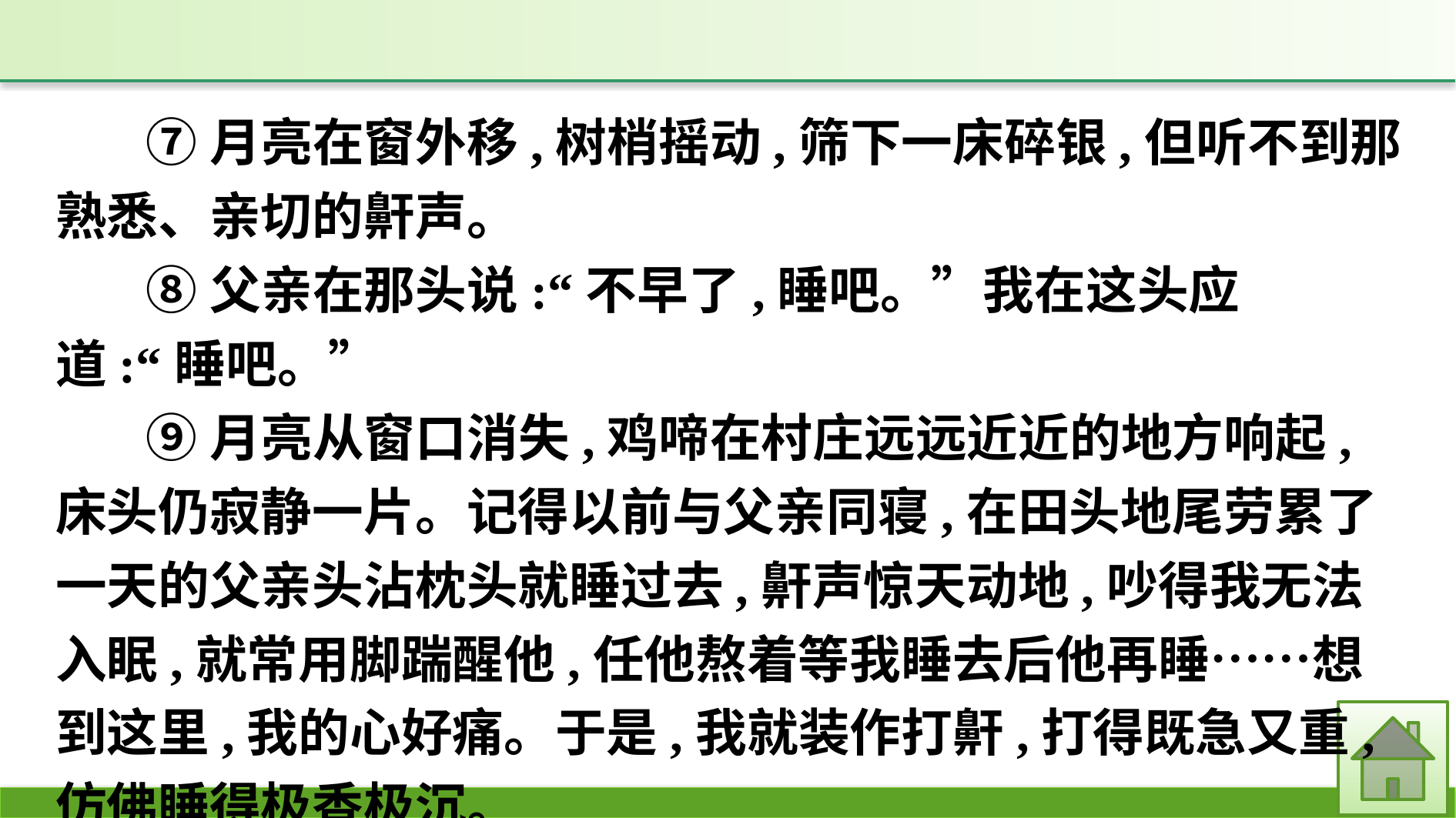

⑦月亮在窗外移,树梢摇动,筛下一床碎银,但听不到那熟悉、亲切的鼾声。
⑧父亲在那头说:“不早了,睡吧。”我在这头应道:“睡吧。”
⑨月亮从窗口消失,鸡啼在村庄远远近近的地方响起,床头仍寂静一片。记得以前与父亲同寝,在田头地尾劳累了一天的父亲头沾枕头就睡过去,鼾声惊天动地,吵得我无法入眠,就常用脚踹醒他,任他熬着等我睡去后他再睡……想到这里,我的心好痛。于是,我就装作打鼾,打得既急又重,仿佛睡得极香极沉。